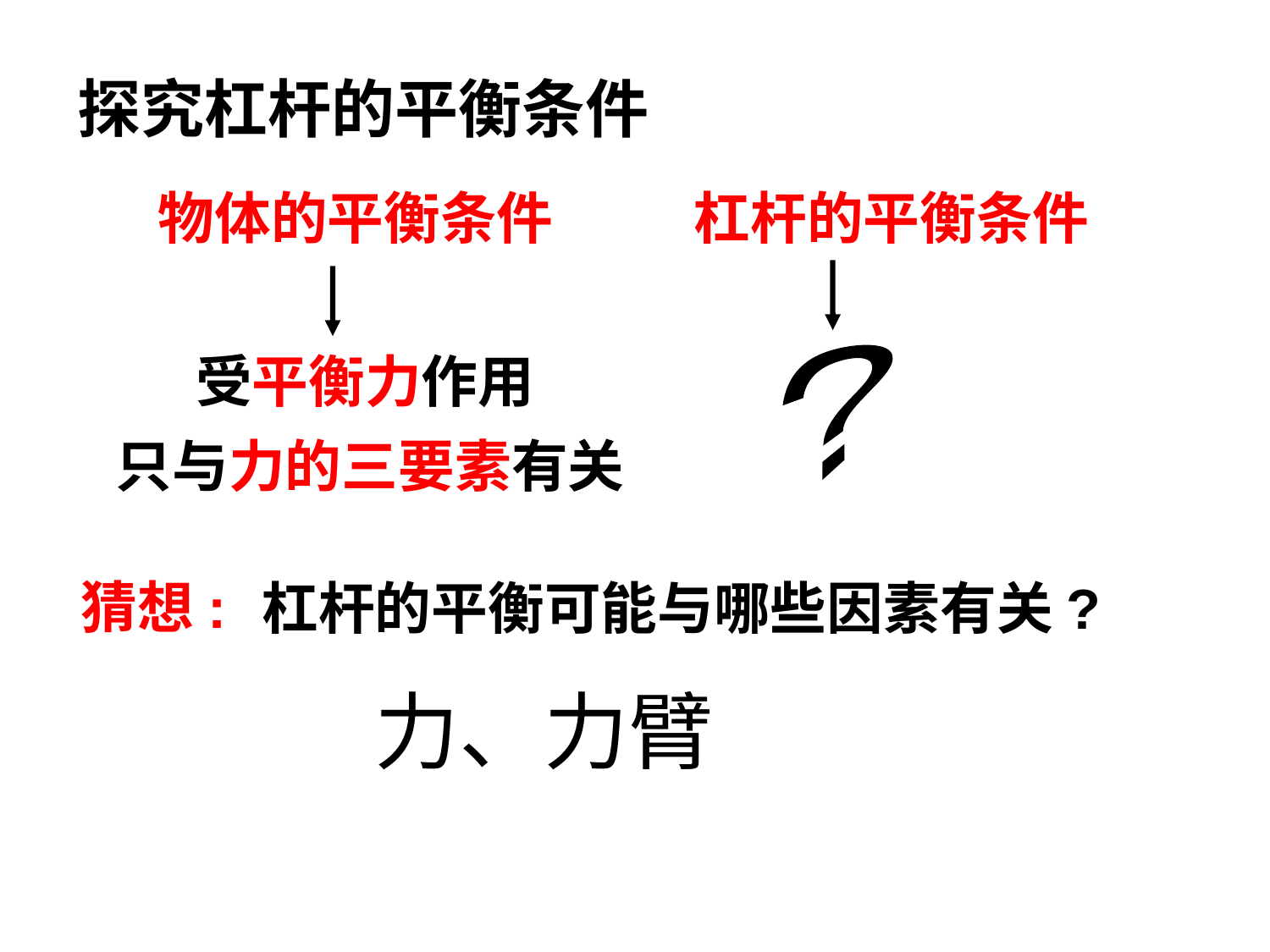

探究杠杆的平衡条件
物体的平衡条件
杠杆的平衡条件

?

受平衡力作用
只与力的三要素有关
猜想:
杠杆的平衡可能与哪些因素有关?
力、力臂